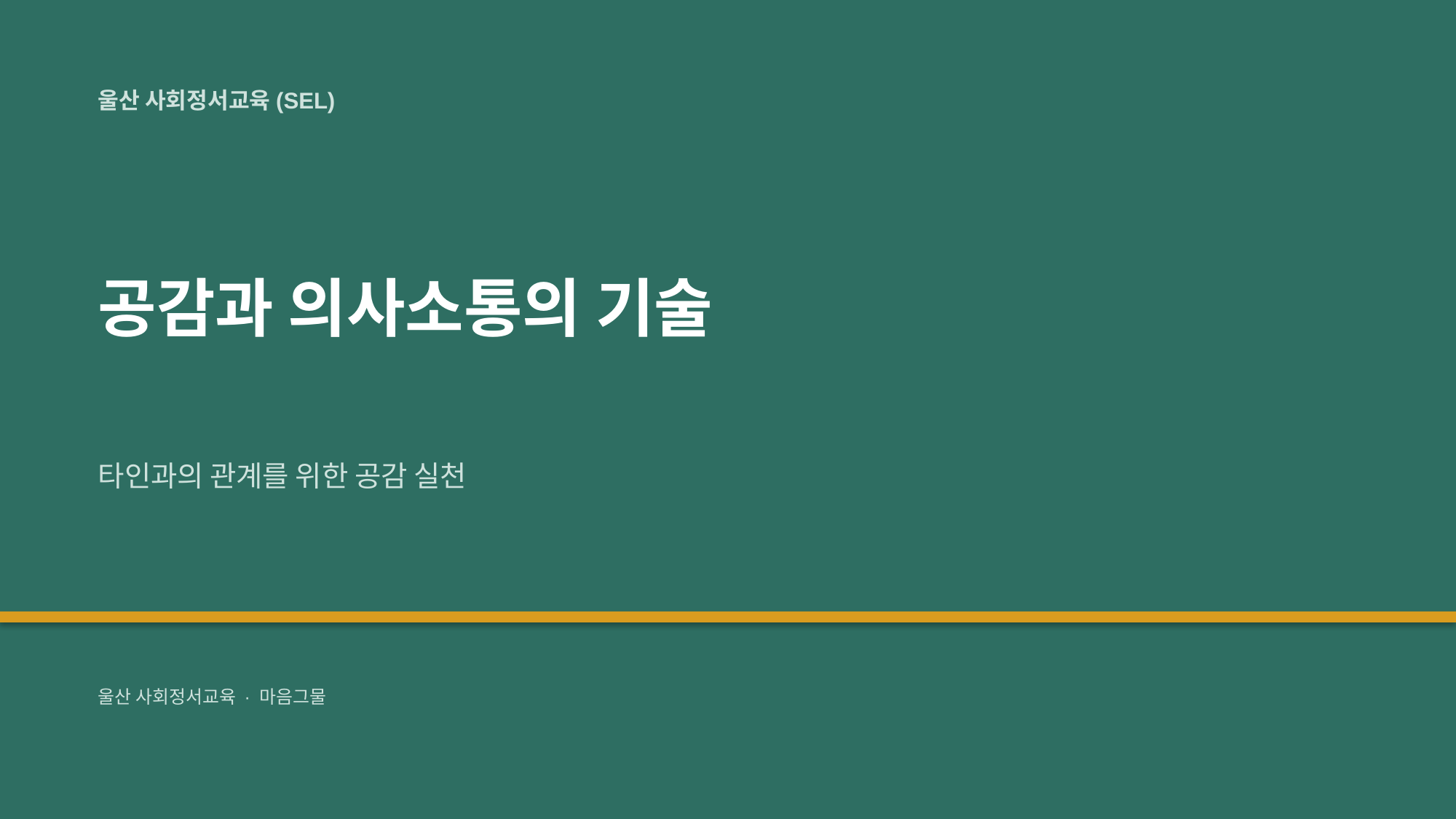

울산 사회정서교육(SEL)
공감과 의사소통의 기술
타인과의 관계를 위한 공감 실천

울산 사회정서교육 · 마음그물